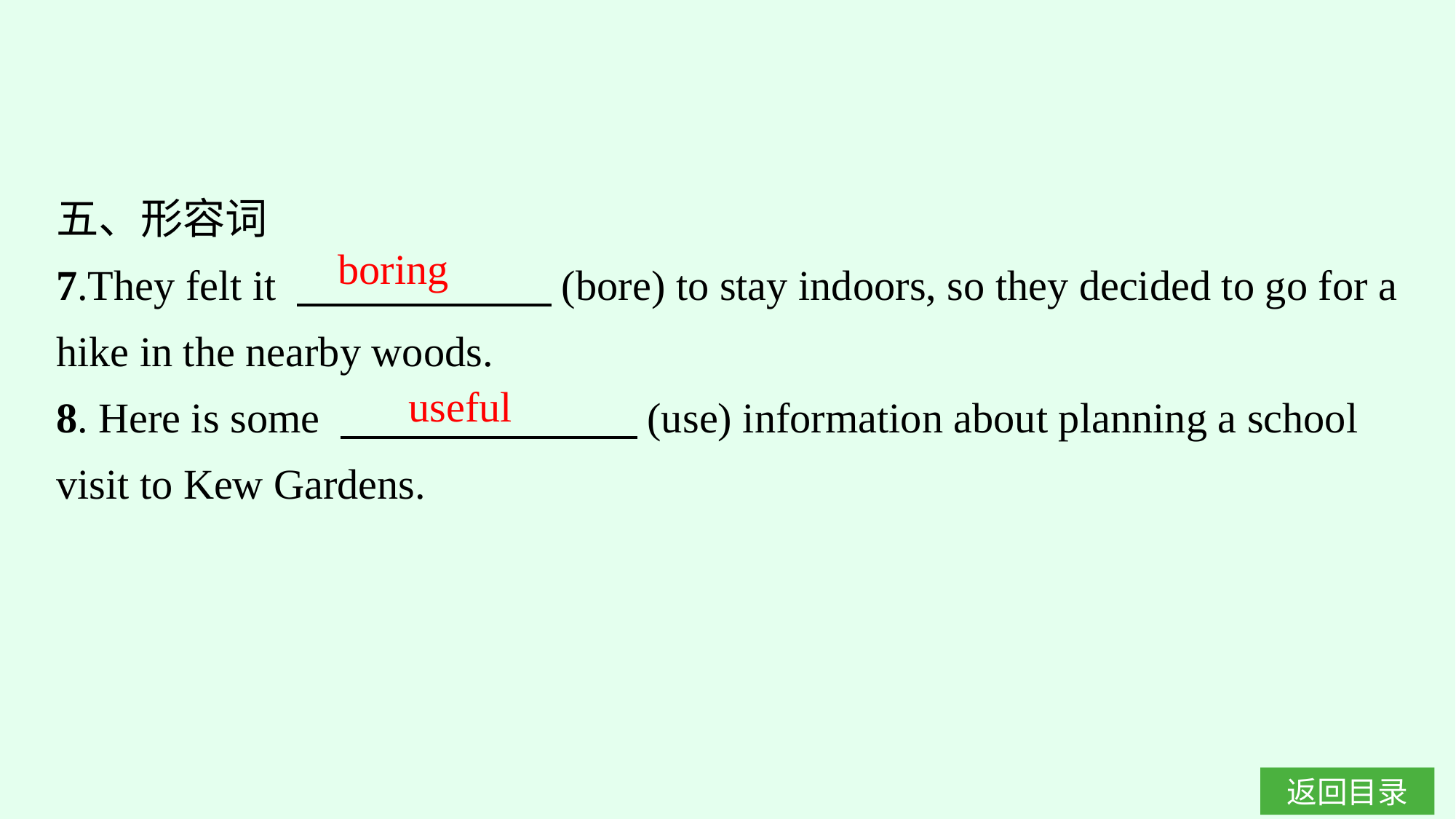

五、形容词
7.They felt it 　　　　　　(bore) to stay indoors, so they decided to go for a hike in the nearby woods.
8. Here is some 　　　　　　　(use) information about planning a school visit to Kew Gardens.
boring
useful